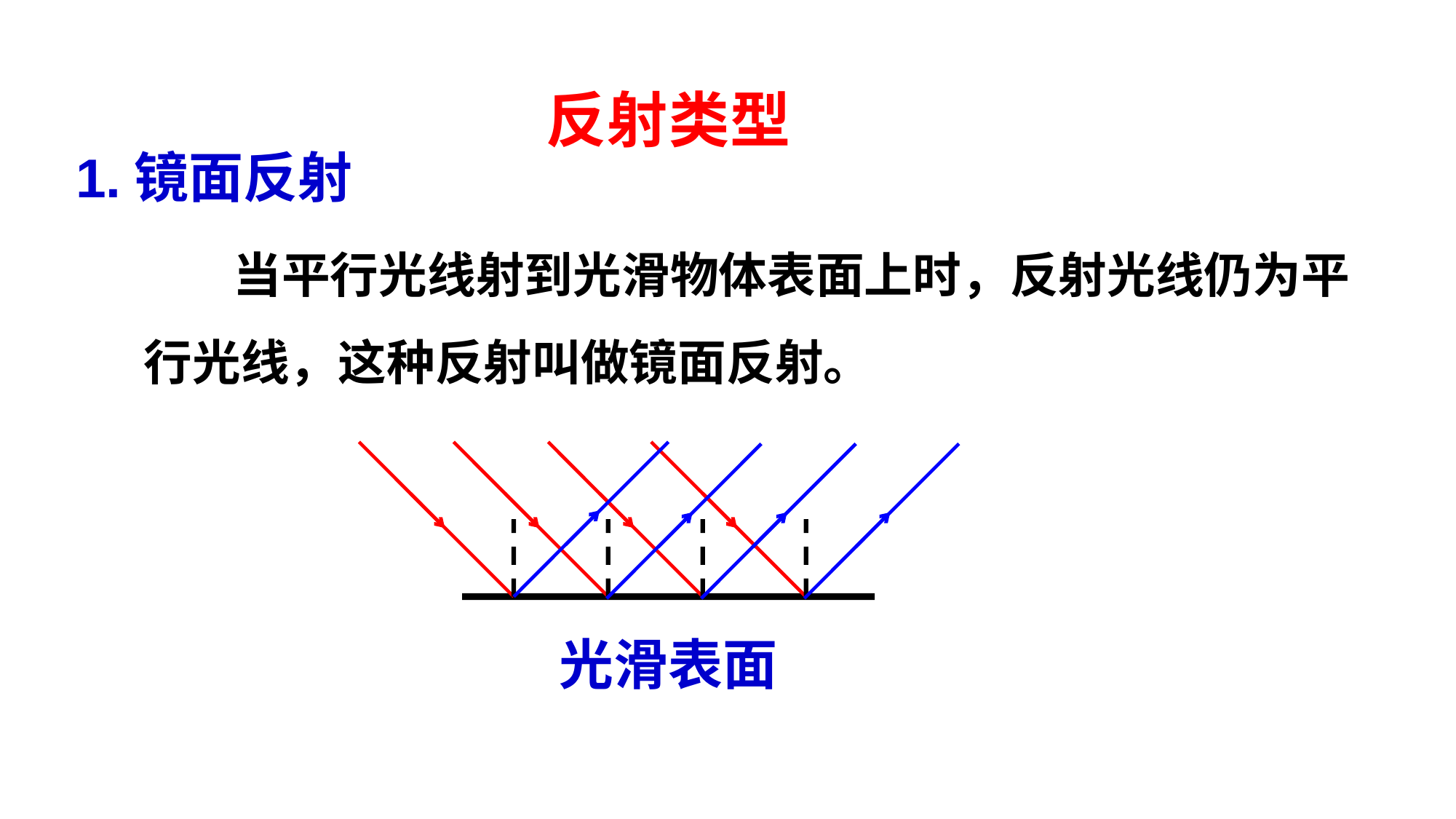

反射类型
1.镜面反射
       当平行光线射到光滑物体表面上时，反射光线仍为平行光线，这种反射叫做镜面反射。

光滑表面